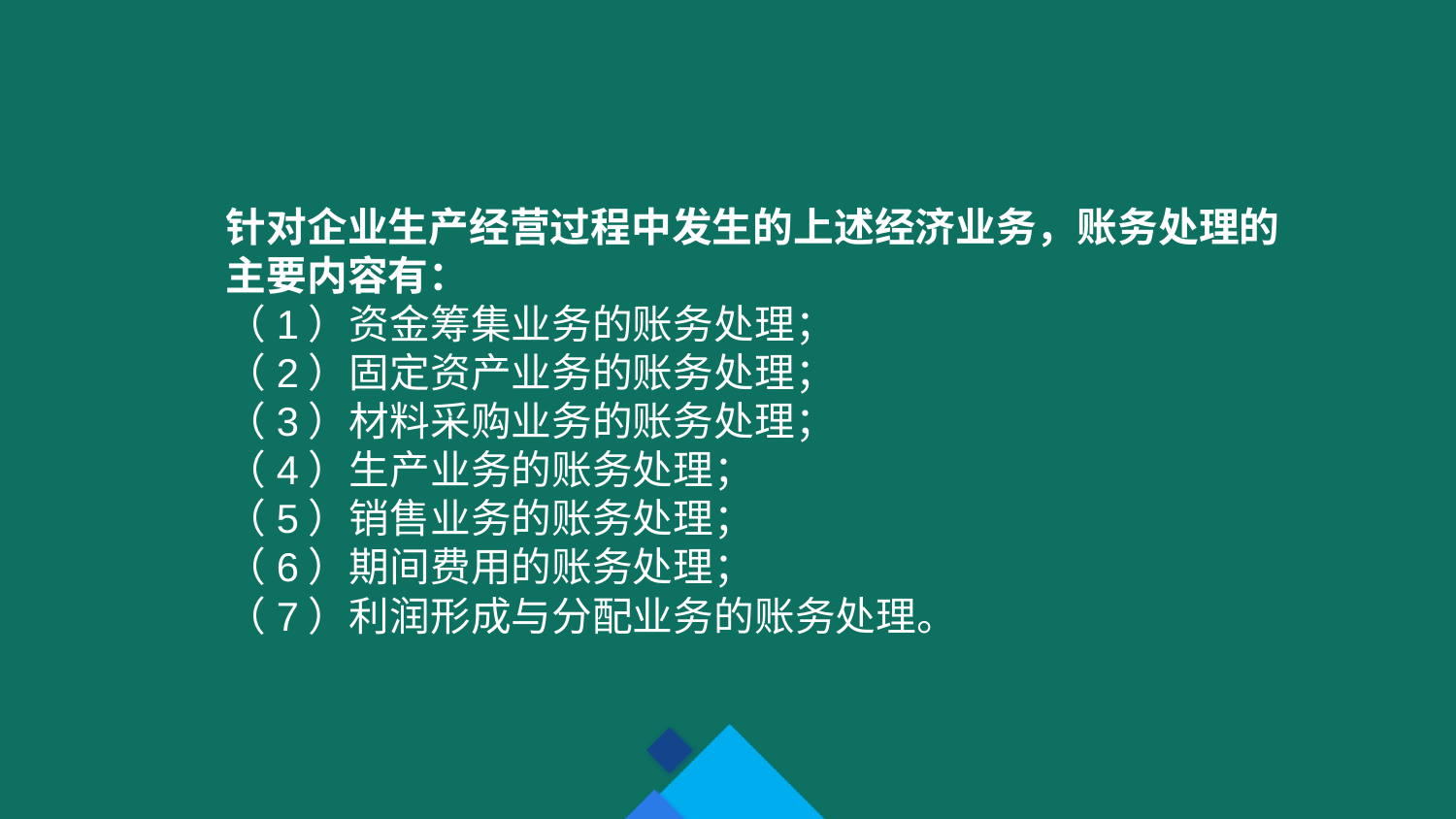

针对企业生产经营过程中发生的上述经济业务，账务处理的主要内容有：
（1）资金筹集业务的账务处理；
（2）固定资产业务的账务处理；
（3）材料采购业务的账务处理；
（4）生产业务的账务处理；
（5）销售业务的账务处理；
（6）期间费用的账务处理；
（7）利润形成与分配业务的账务处理。